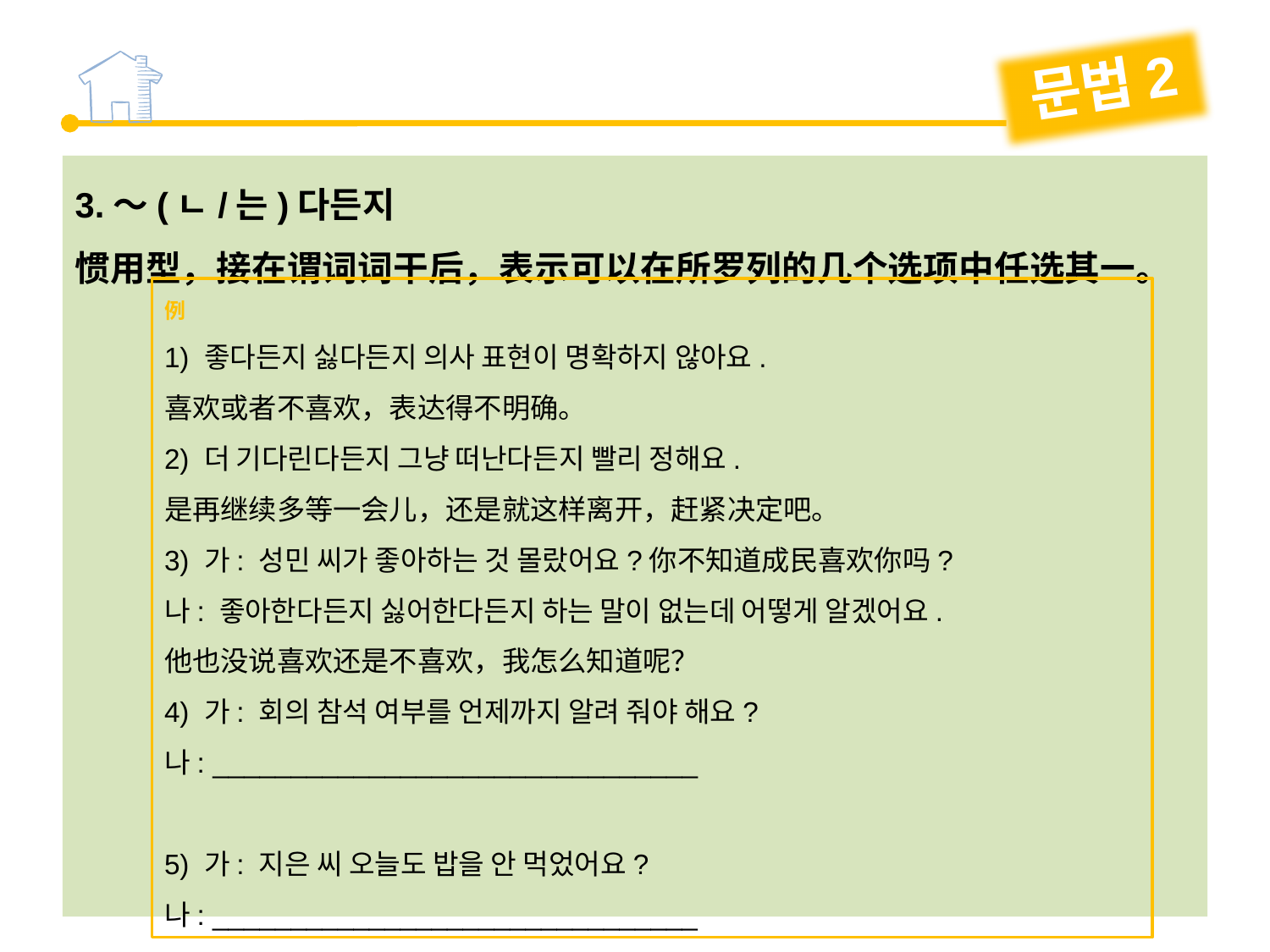

문법2

3.～(ㄴ/는)다든지
惯用型，接在谓词词干后，表示可以在所罗列的几个选项中任选其一。

例
1) 좋다든지 싫다든지 의사 표현이 명확하지 않아요.
喜欢或者不喜欢，表达得不明确。
2) 더 기다린다든지 그냥 떠난다든지 빨리 정해요.
是再继续多等一会儿，还是就这样离开，赶紧决定吧。
3) 가: 성민 씨가 좋아하는 것 몰랐어요?你不知道成民喜欢你吗?
나: 좋아한다든지 싫어한다든지 하는 말이 없는데 어떻게 알겠어요.
他也没说喜欢还是不喜欢，我怎么知道呢？
4) 가: 회의 참석 여부를 언제까지 알려 줘야 해요?
나: _______________________________
5) 가: 지은 씨 오늘도 밥을 안 먹었어요?
나: _______________________________